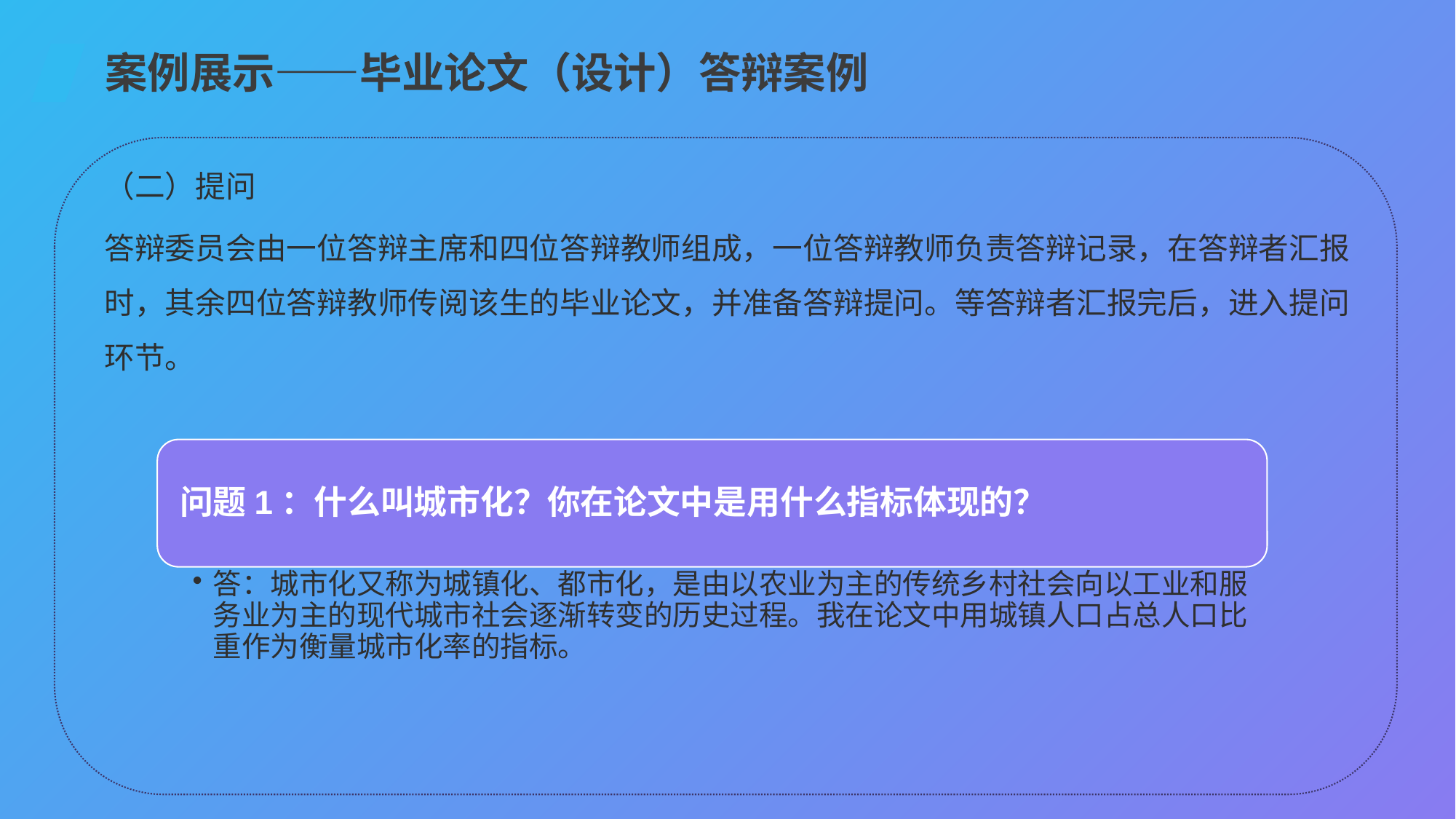

案例展示——毕业论文（设计）答辩案例

（二）提问
答辩委员会由一位答辩主席和四位答辩教师组成，一位答辩教师负责答辩记录，在答辩者汇报时，其余四位答辩教师传阅该生的毕业论文，并准备答辩提问。等答辩者汇报完后，进入提问环节。
问题1：什么叫城市化？你在论文中是用什么指标体现的？
答：城市化又称为城镇化、都市化，是由以农业为主的传统乡村社会向以工业和服务业为主的现代城市社会逐渐转变的历史过程。我在论文中用城镇人口占总人口比重作为衡量城市化率的指标。